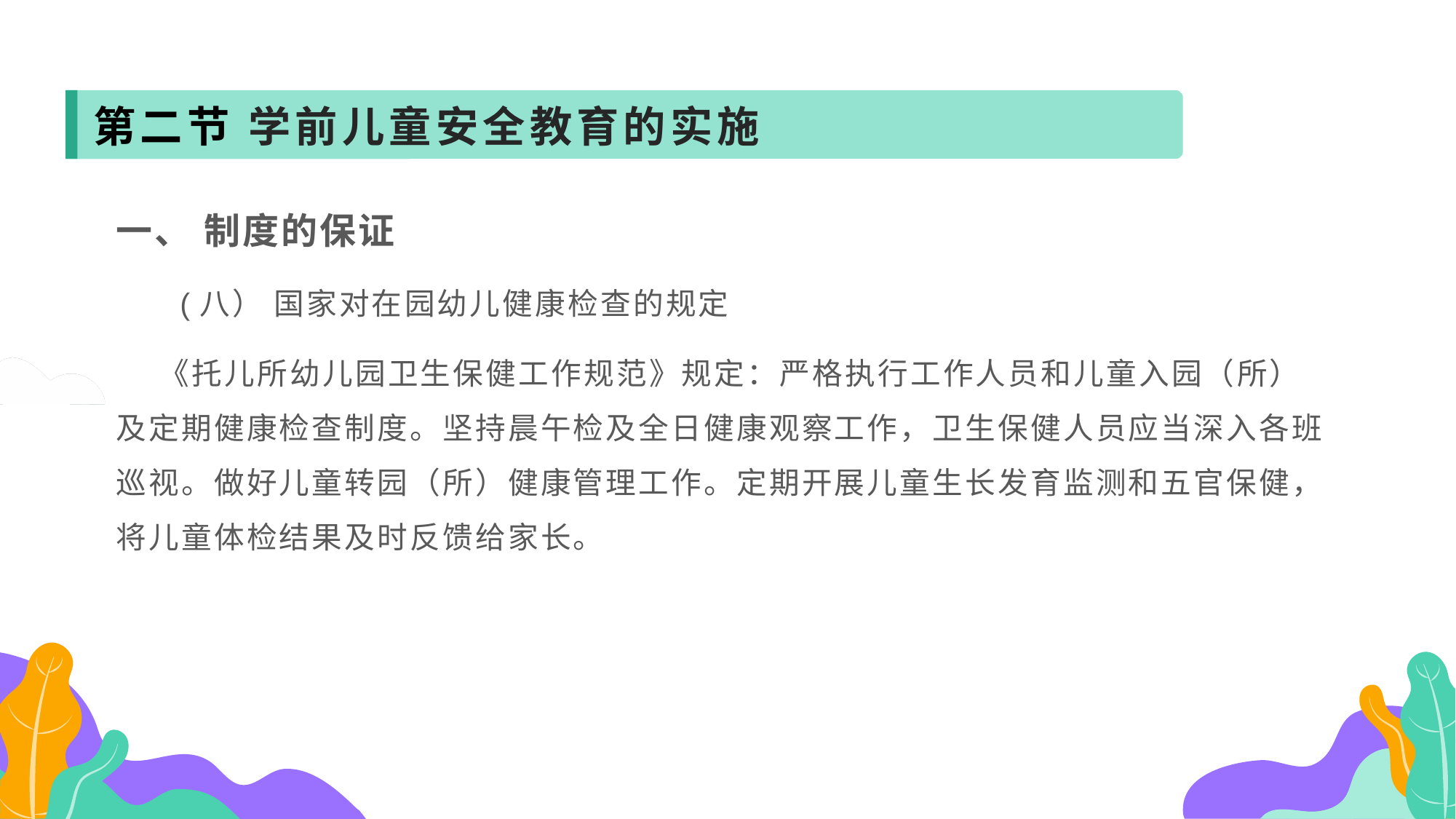

第二节 学前儿童安全教育的实施
一、 制度的保证
      (八） 国家对在园幼儿健康检查的规定
    《托儿所幼儿园卫生保健工作规范》规定：严格执行工作人员和儿童入园（所）及定期健康检查制度。坚持晨午检及全日健康观察工作，卫生保健人员应当深入各班巡视。做好儿童转园（所）健康管理工作。定期开展儿童生长发育监测和五官保健，将儿童体检结果及时反馈给家长。